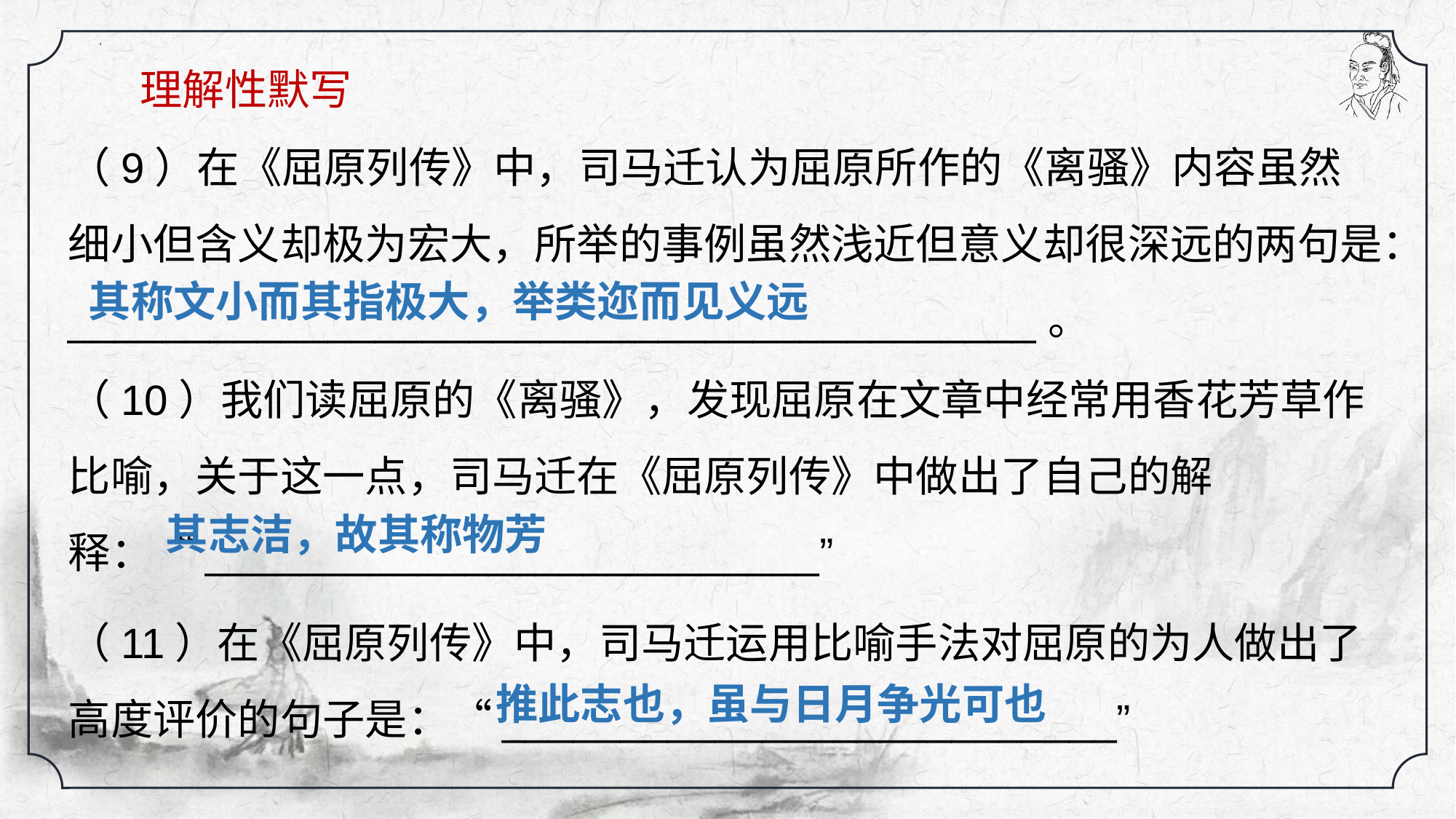

理解性默写
（9）在《屈原列传》中，司马迁认为屈原所作的《离骚》内容虽然细小但含义却极为宏大，所举的事例虽然浅近但意义却很深远的两句是：_________________________________________。
政论文
其称文小而其指极大，举类迩而见义远
（10）我们读屈原的《离骚》，发现屈原在文章中经常用香花芳草作比喻，关于这一点，司马迁在《屈原列传》中做出了自己的解释：“__________________________”
其志洁，故其称物芳
（11）在《屈原列传》中，司马迁运用比喻手法对屈原的为人做出了高度评价的句子是：“__________________________”
推此志也，虽与日月争光可也